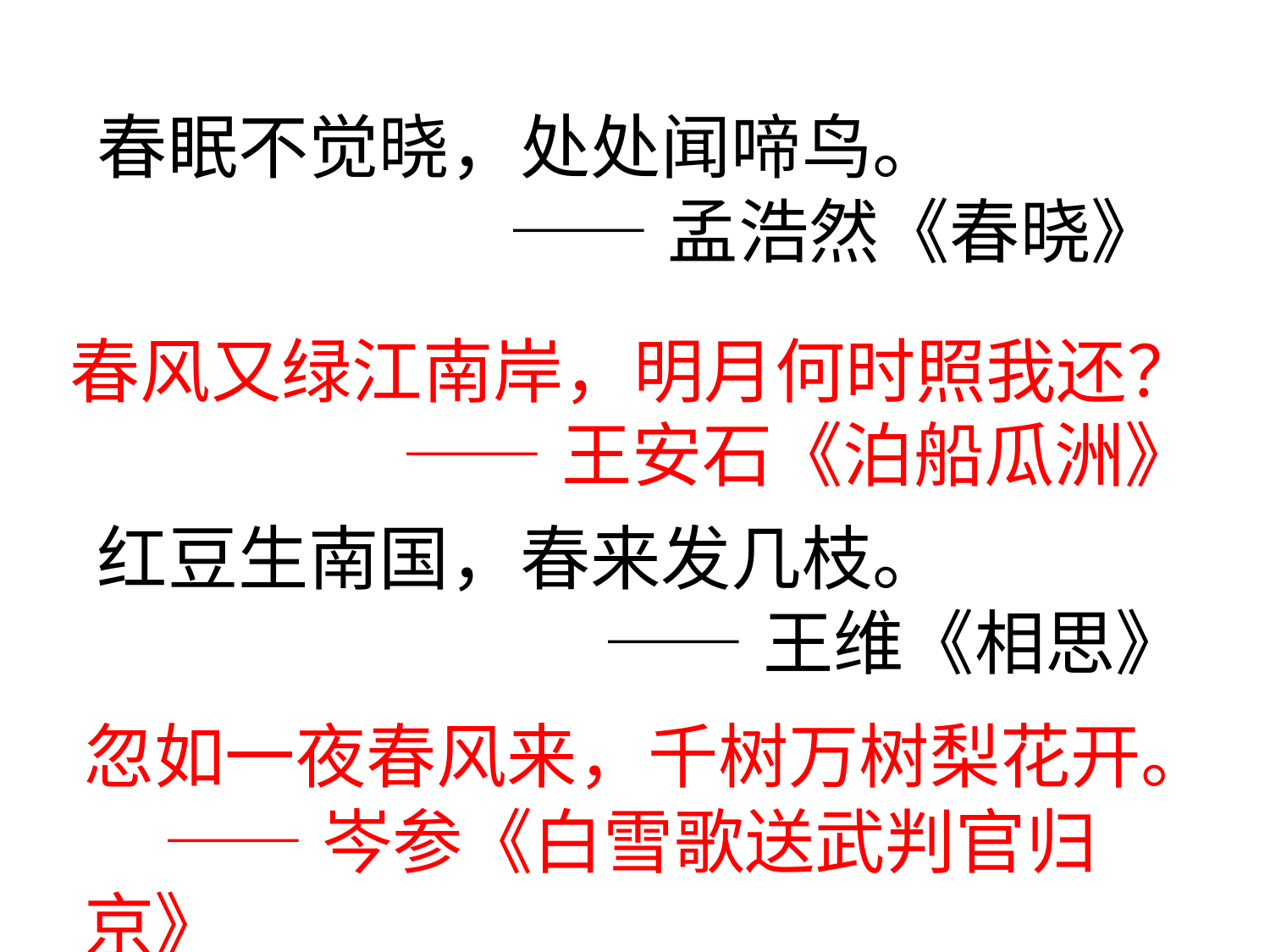

春眠不觉晓，处处闻啼鸟。
                          ——孟浩然《春晓》
春风又绿江南岸，明月何时照我还？
                     ——王安石《泊船瓜洲》
红豆生南国，春来发几枝。
                                ——王维《相思》
忽如一夜春风来，千树万树梨花开。
     ——岑参《白雪歌送武判官归京》